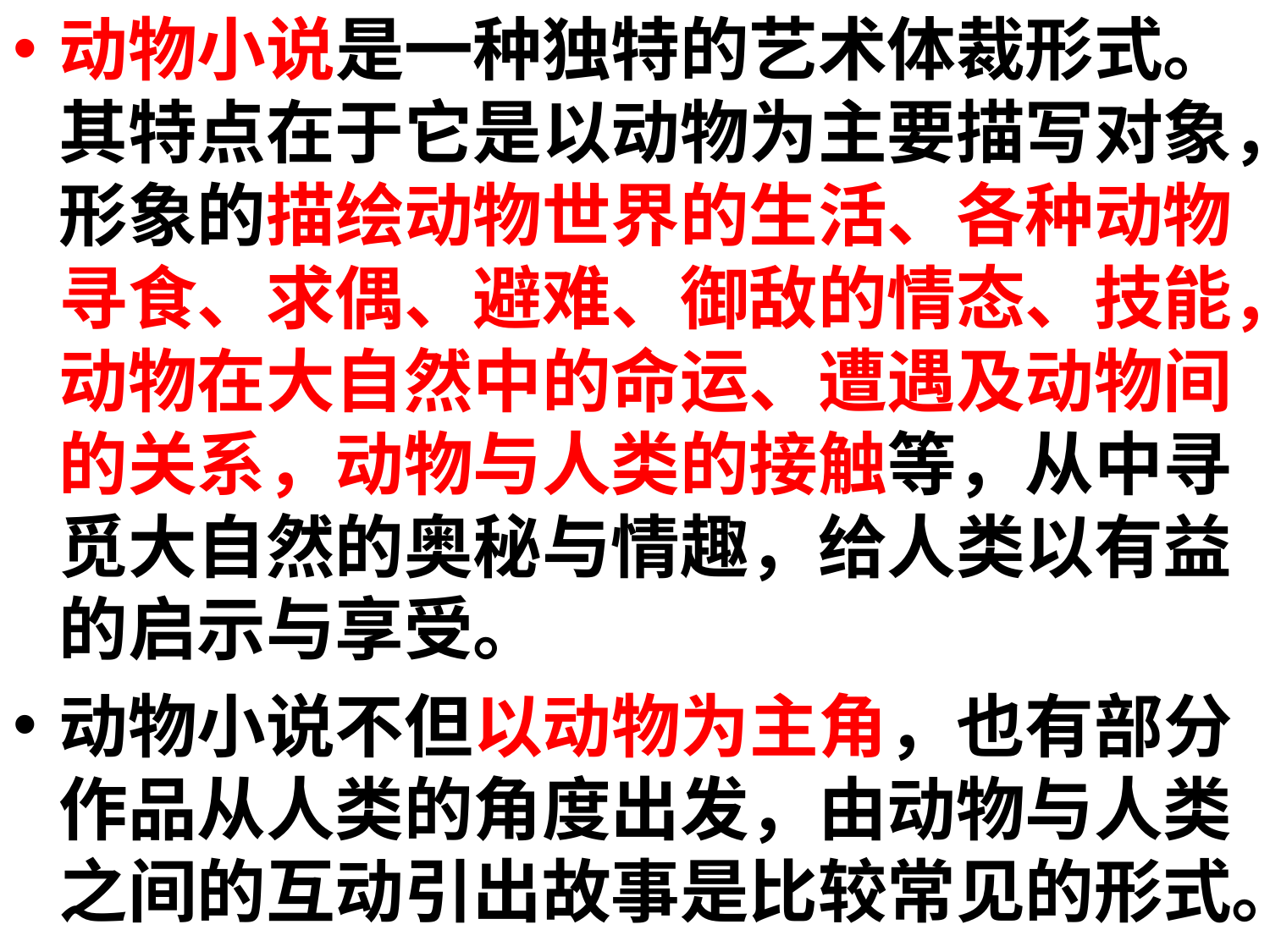

动物小说是一种独特的艺术体裁形式。其特点在于它是以动物为主要描写对象，形象的描绘动物世界的生活、各种动物寻食、求偶、避难、御敌的情态、技能，动物在大自然中的命运、遭遇及动物间的关系，动物与人类的接触等，从中寻觅大自然的奥秘与情趣，给人类以有益的启示与享受。
动物小说不但以动物为主角，也有部分作品从人类的角度出发，由动物与人类之间的互动引出故事是比较常见的形式。